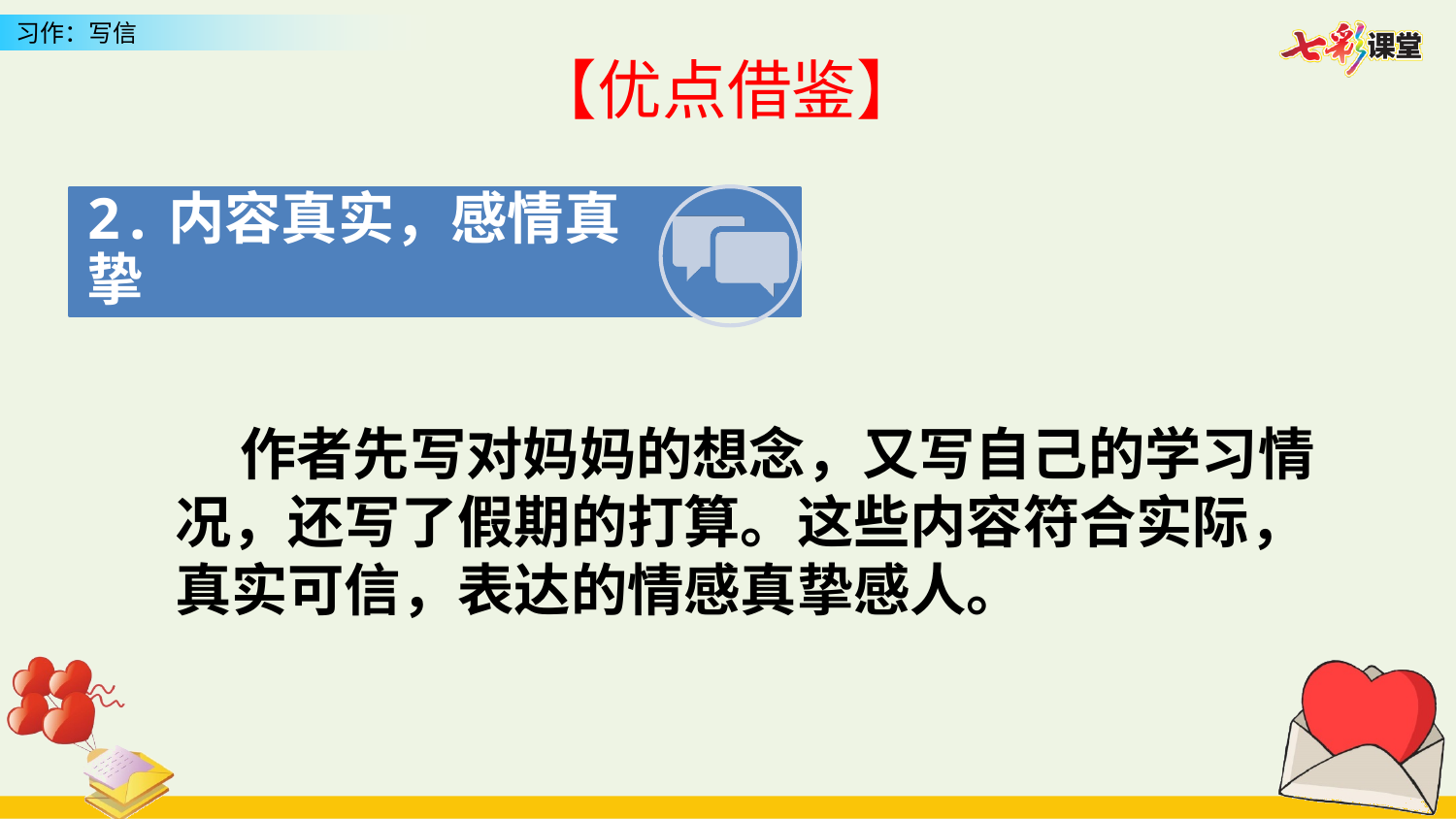

【优点借鉴】

2.内容真实，感情真挚
    作者先写对妈妈的想念，又写自己的学习情况，还写了假期的打算。这些内容符合实际，真实可信，表达的情感真挚感人。